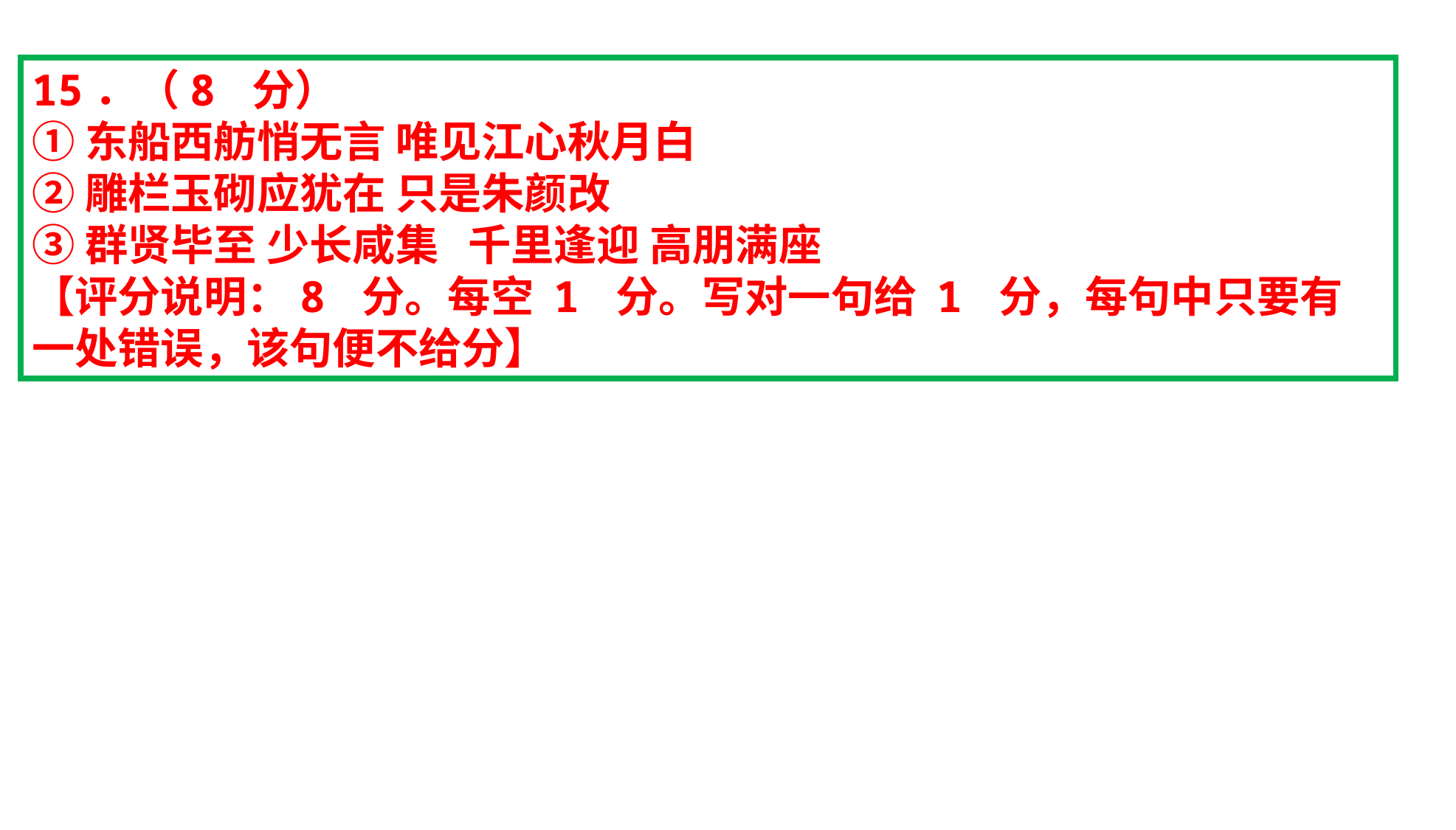

15．（8 分）
①东船西舫悄无言 唯见江心秋月白
②雕栏玉砌应犹在 只是朱颜改
③群贤毕至 少长咸集   千里逢迎 高朋满座
【评分说明：8 分。每空 1 分。写对一句给 1 分，每句中只要有一处错误，该句便不给分】